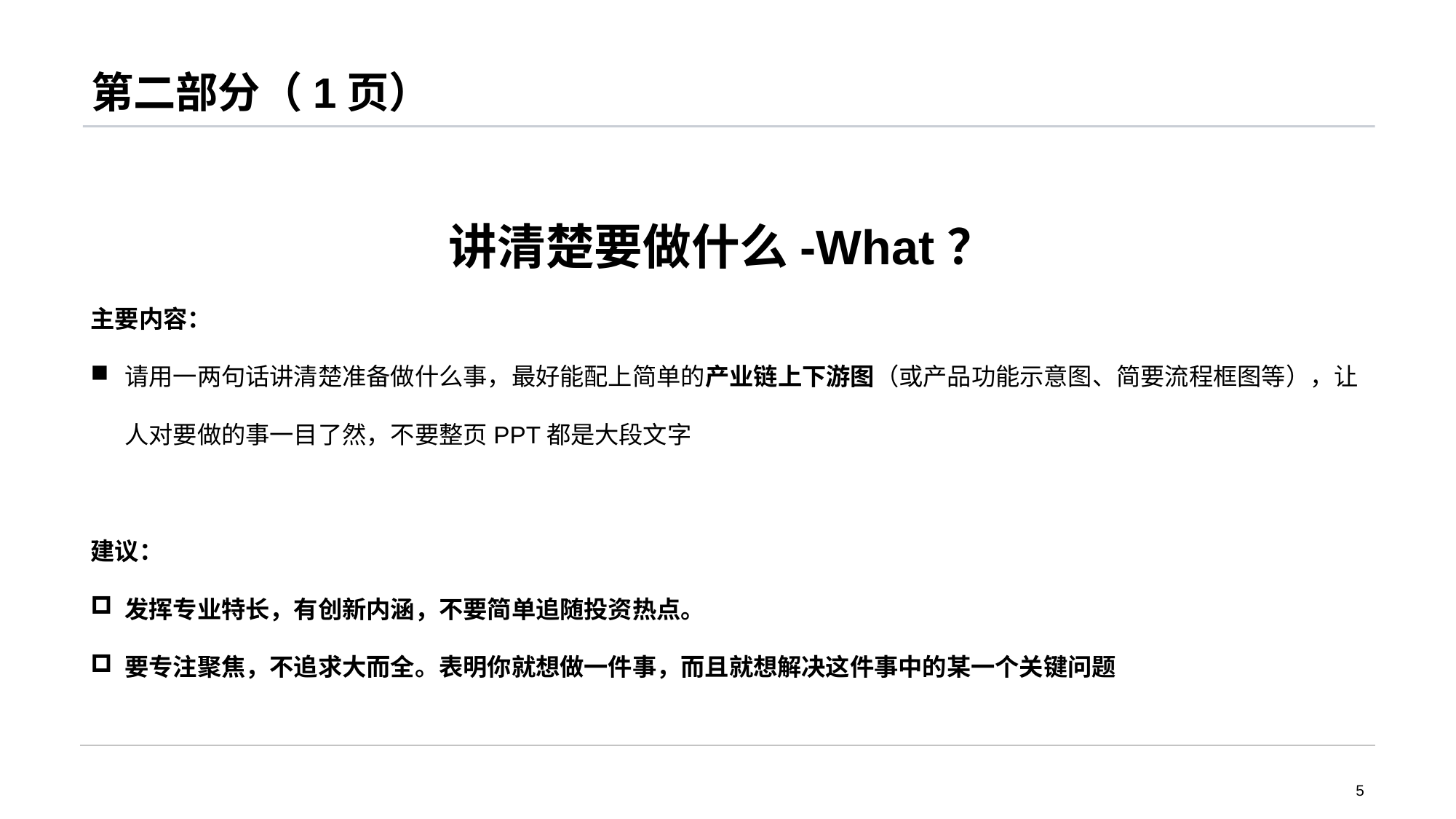

# 第二部分（1页）
讲清楚要做什么-What？
主要内容：
请用一两句话讲清楚准备做什么事，最好能配上简单的产业链上下游图（或产品功能示意图、简要流程框图等），让人对要做的事一目了然，不要整页PPT都是大段文字

建议：
发挥专业特长，有创新内涵，不要简单追随投资热点。
要专注聚焦，不追求大而全。表明你就想做一件事，而且就想解决这件事中的某一个关键问题
5